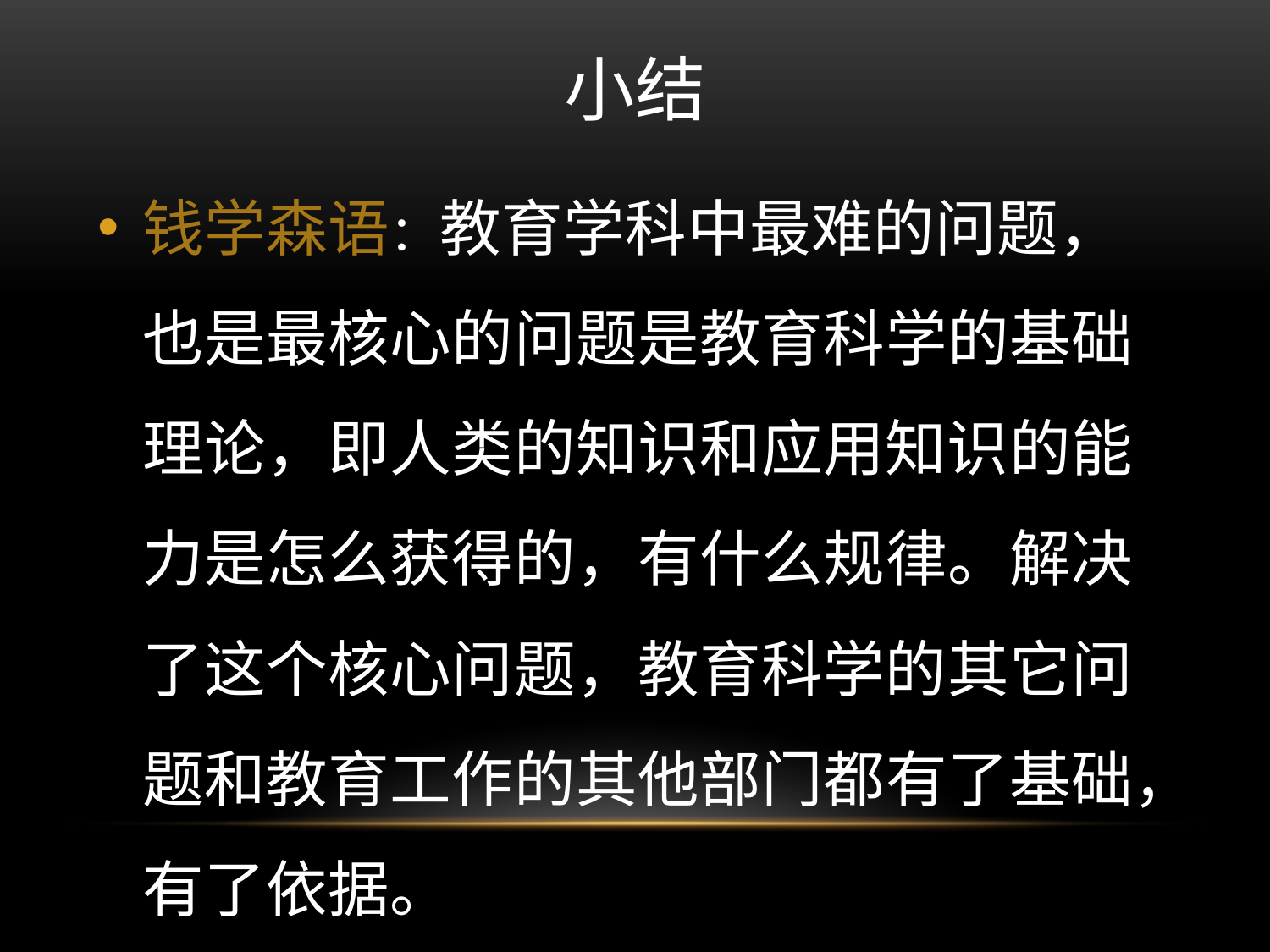

# 小结
钱学森语：教育学科中最难的问题，也是最核心的问题是教育科学的基础理论，即人类的知识和应用知识的能力是怎么获得的，有什么规律。解决了这个核心问题，教育科学的其它问题和教育工作的其他部门都有了基础，有了依据。